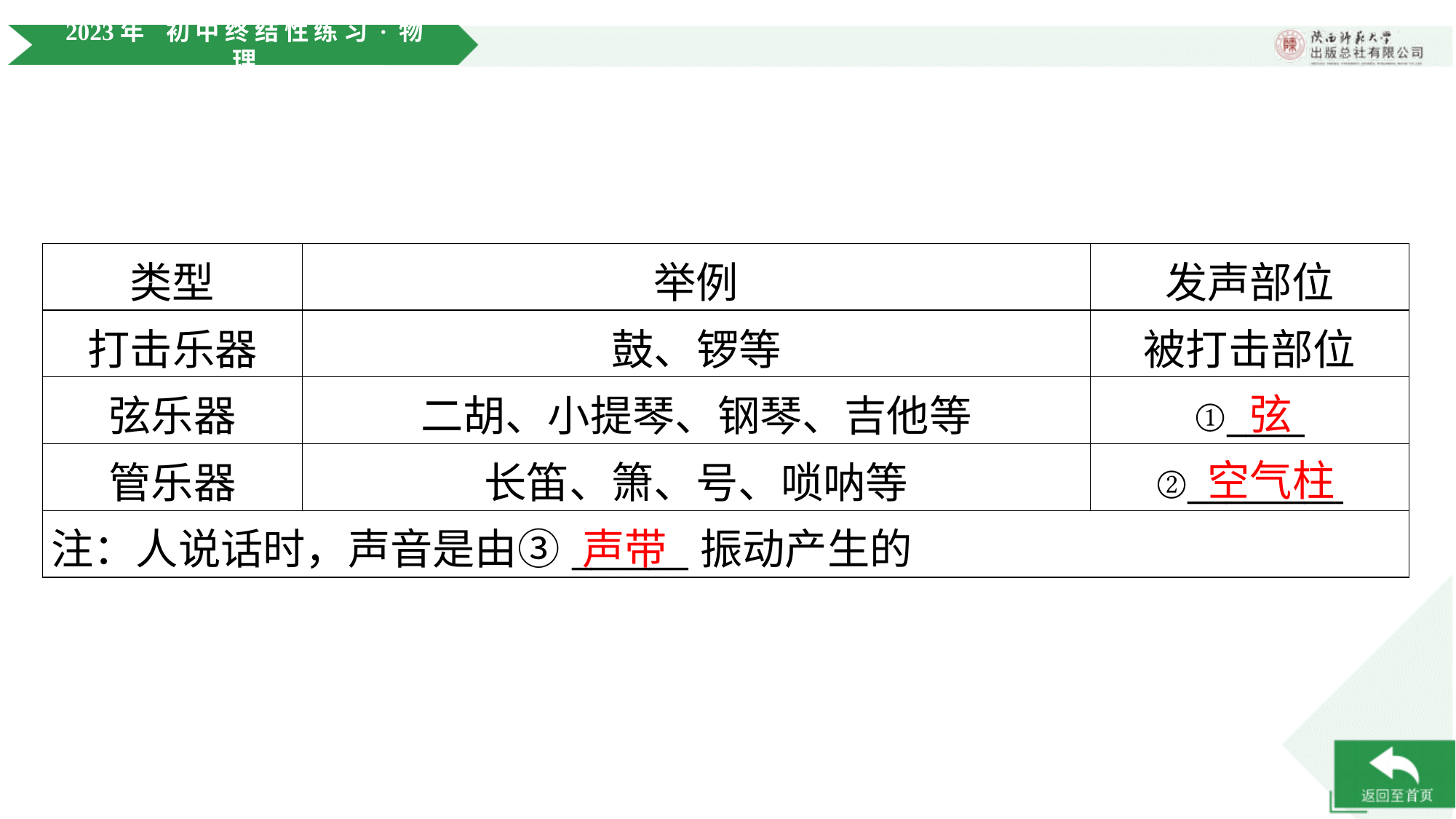

| 类型 | 举例 | 发声部位 |
| --- | --- | --- |
| 打击乐器 | 鼓、锣等 | 被打击部位 |
| 弦乐器 | 二胡、小提琴、钢琴、吉他等 | ①\_\_\_\_ |
| 管乐器 | 长笛、箫、号、唢呐等 | ②\_\_\_\_\_\_\_\_ |
| 注：人说话时，声音是由③\_\_\_\_\_\_振动产生的 |  |  |
弦
空气柱
声带